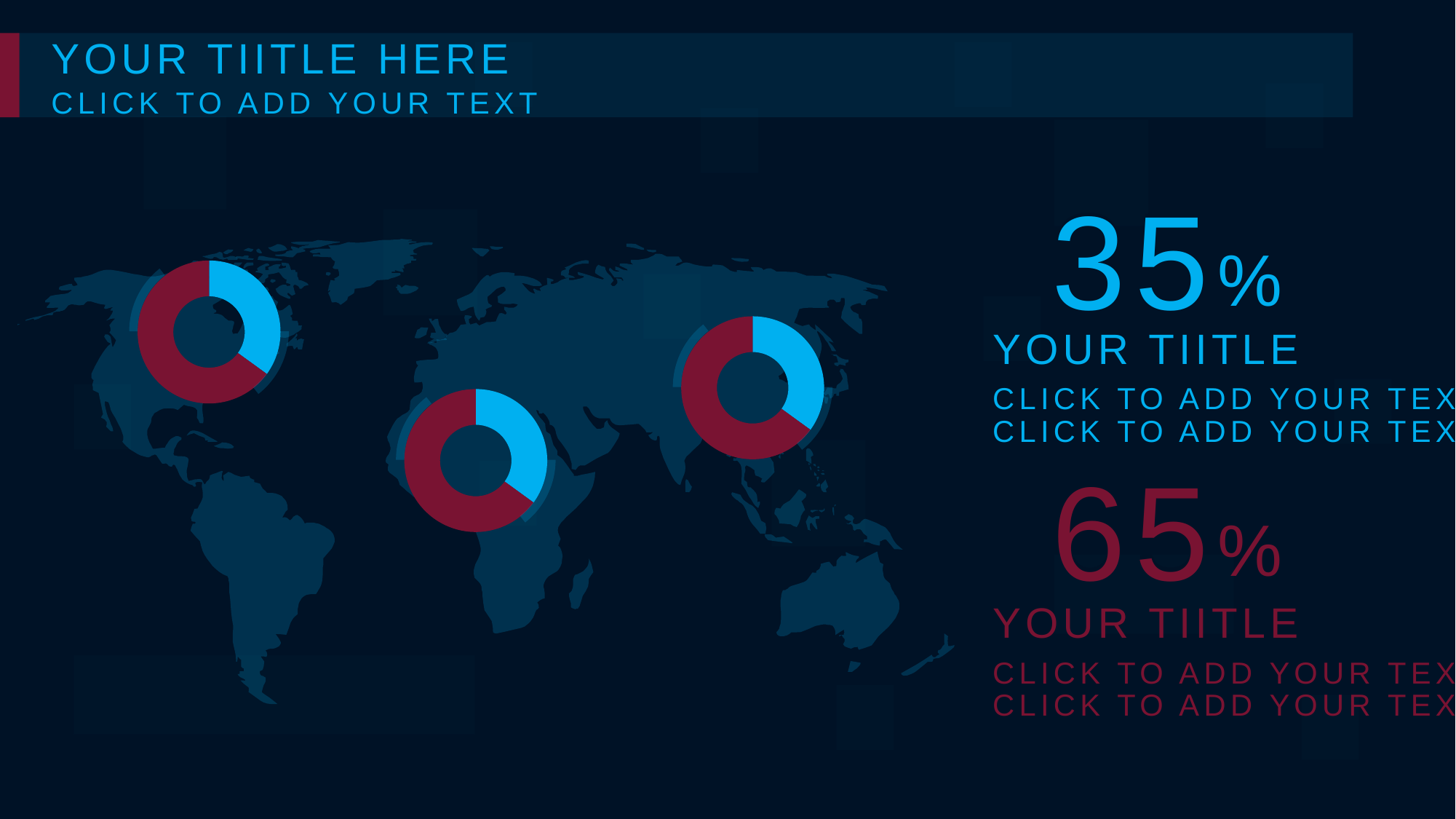

YOUR TIITLE HERE

CLICK TO ADD YOUR TEXT
35%
35

### Chart

| Category | 百分比 |
|---|---|
| 蓝色 | 35.0 |
| 红色 | 65.0 |

2
5
10
18
25
30

### Chart

| Category | 百分比 |
|---|---|
| 蓝色 | 35.0 |
| 红色 | 65.0 |
YOUR TIITLE

CLICK TO ADD YOUR TEXT

### Chart

| Category | 百分比 |
|---|---|
| 蓝色 | 35.0 |
| 红色 | 65.0 |
CLICK TO ADD YOUR TEXT
65%
65
5
10
25
35
45
60
YOUR TIITLE
CLICK TO ADD YOUR TEXT
CLICK TO ADD YOUR TEXT